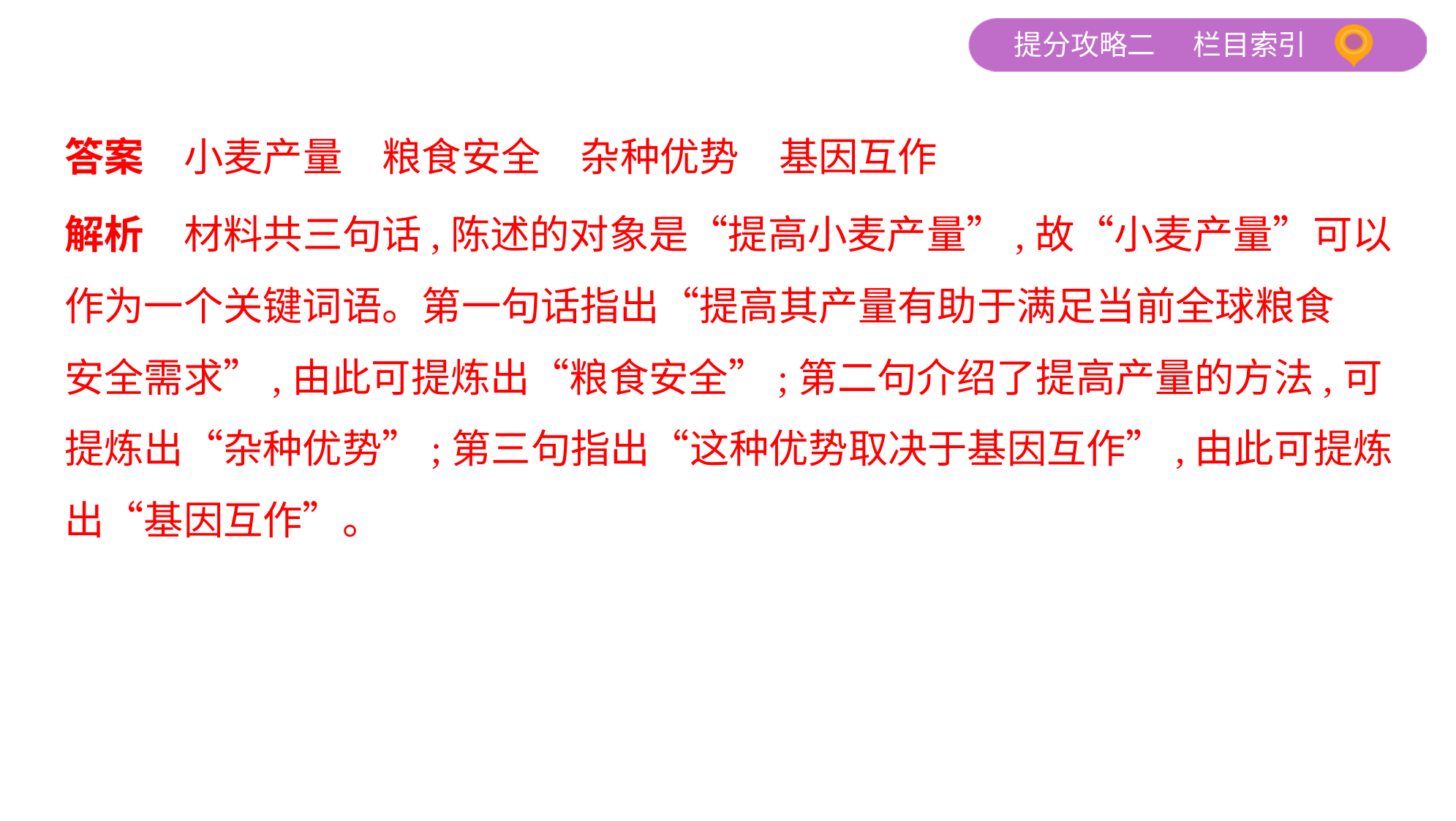

答案　小麦产量　粮食安全　杂种优势　基因互作
解析　材料共三句话,陈述的对象是“提高小麦产量”,故“小麦产量”可以
作为一个关键词语。第一句话指出“提高其产量有助于满足当前全球粮食
安全需求”,由此可提炼出“粮食安全”;第二句介绍了提高产量的方法,可
提炼出“杂种优势”;第三句指出“这种优势取决于基因互作”,由此可提炼
出“基因互作”。